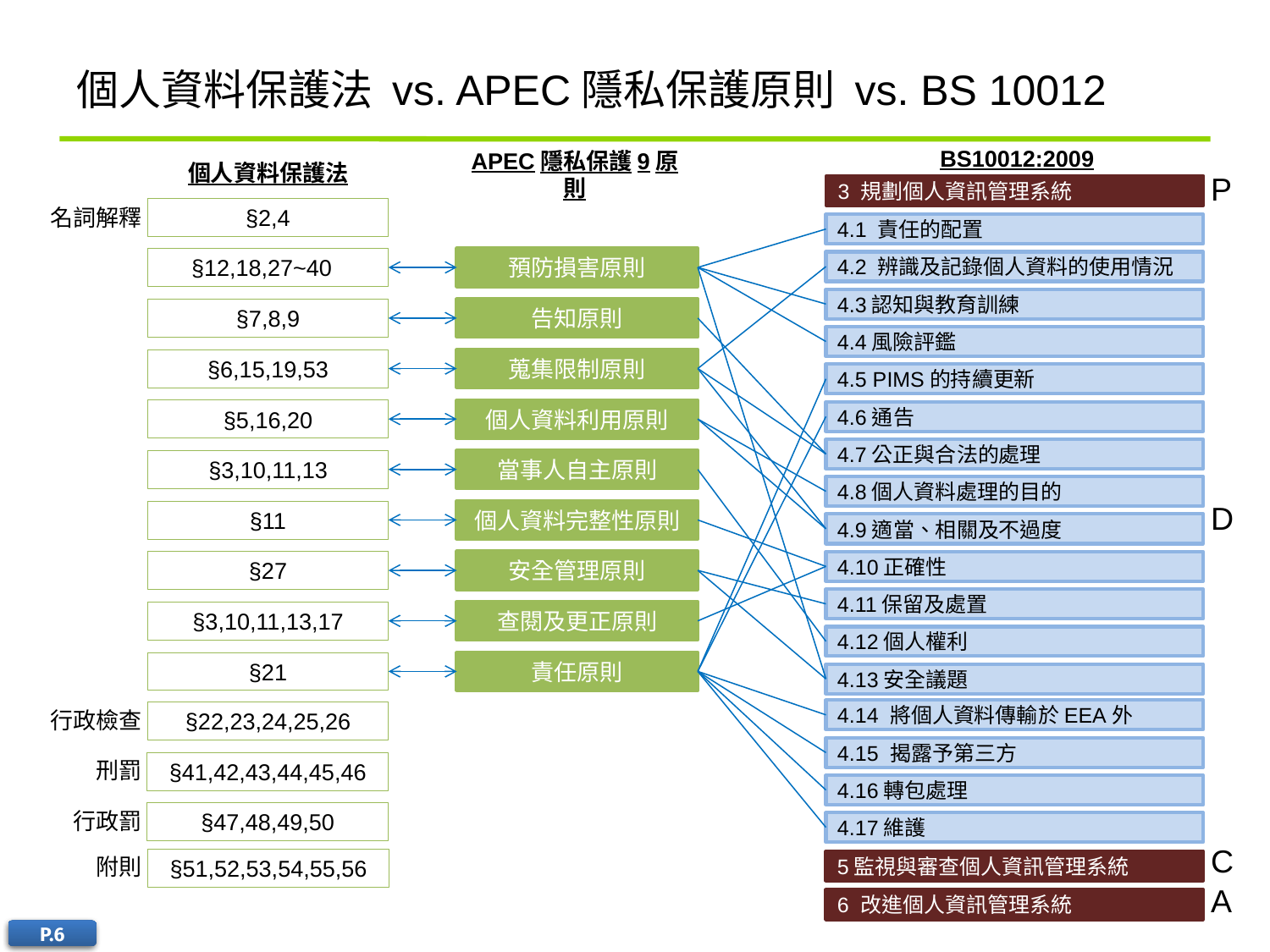

# 個人資料保護法 vs. APEC隱私保護原則 vs. BS 10012
BS10012:2009
個人資料保護法
APEC隱私保護9原則
P
3 規劃個人資訊管理系統
名詞解釋
§2,4
4.1 責任的配置
§12,18,27~40
預防損害原則
4.2 辨識及記錄個人資料的使用情況
4.3認知與教育訓練
§7,8,9
告知原則
4.4風險評鑑
§6,15,19,53
蒐集限制原則
4.5 PIMS的持續更新
§5,16,20
個人資料利用原則
4.6通告
4.7公正與合法的處理
§3,10,11,13
當事人自主原則
4.8個人資料處理的目的
D
§11
個人資料完整性原則
4.9適當、相關及不過度
§27
安全管理原則
4.10正確性
4.11保留及處置
§3,10,11,13,17
查閱及更正原則
4.12個人權利
§21
責任原則
4.13安全議題
行政檢查
4.14 將個人資料傳輸於EEA外
§22,23,24,25,26
4.15 揭露予第三方
刑罰
§41,42,43,44,45,46
4.16轉包處理
行政罰
§47,48,49,50
4.17維護
C
附則
§51,52,53,54,55,56
5監視與審查個人資訊管理系統
A

6 改進個人資訊管理系統